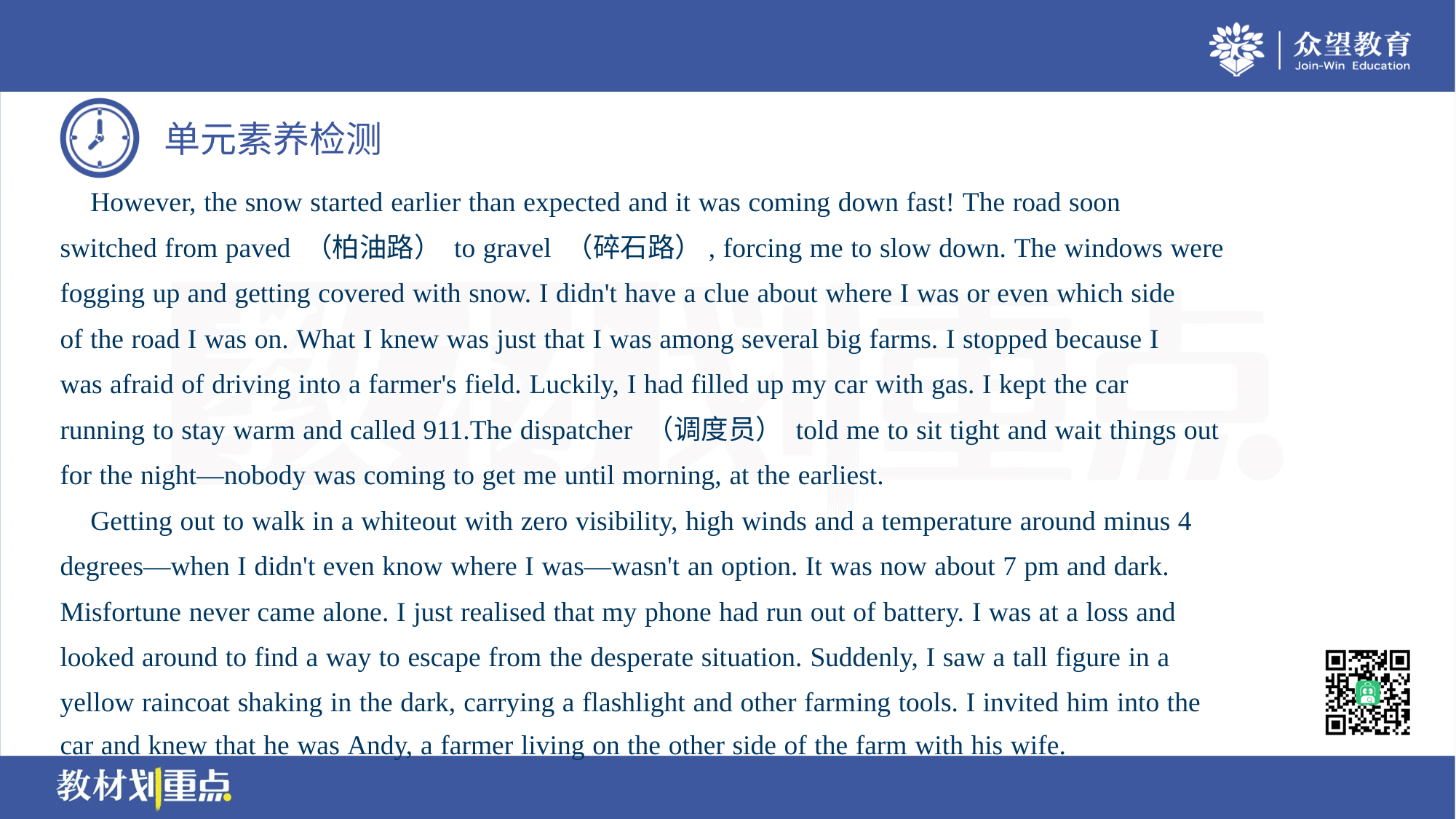

However, the snow started earlier than expected and it was coming down fast! The road soon
switched from paved （柏油路） to gravel （碎石路）, forcing me to slow down. The windows were
fogging up and getting covered with snow. I didn't have a clue about where I was or even which side
of the road I was on. What I knew was just that I was among several big farms. I stopped because I
was afraid of driving into a farmer's field. Luckily, I had filled up my car with gas. I kept the car
running to stay warm and called 911.The dispatcher （调度员） told me to sit tight and wait things out
for the night—nobody was coming to get me until morning, at the earliest.
    Getting out to walk in a whiteout with zero visibility, high winds and a temperature around minus 4
degrees—when I didn't even know where I was—wasn't an option. It was now about 7 pm and dark.
Misfortune never came alone. I just realised that my phone had run out of battery. I was at a loss and
looked around to find a way to escape from the desperate situation. Suddenly, I saw a tall figure in a
yellow raincoat shaking in the dark, carrying a flashlight and other farming tools. I invited him into the
car and knew that he was Andy, a farmer living on the other side of the farm with his wife.